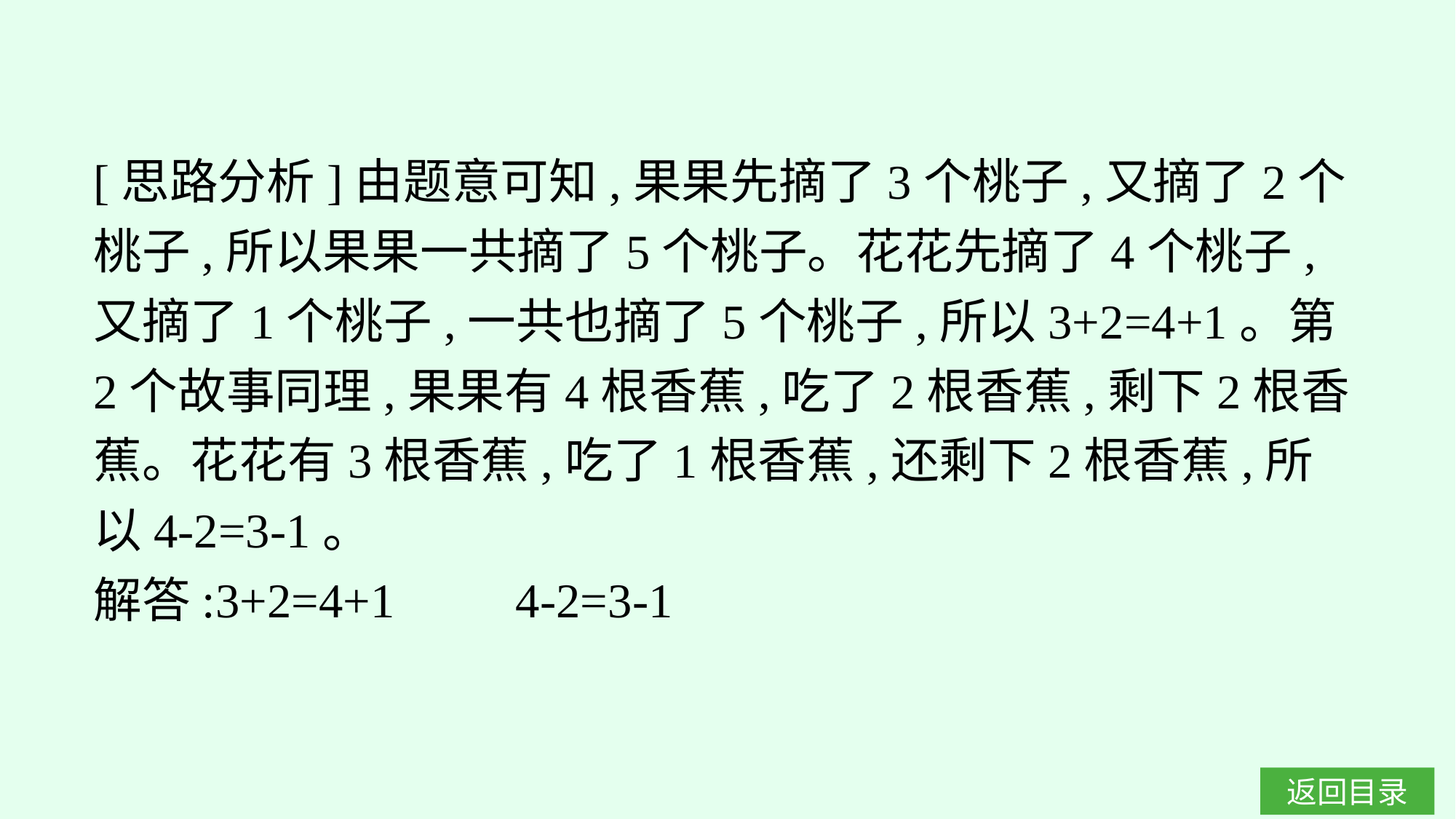

[思路分析]由题意可知,果果先摘了3个桃子,又摘了2个桃子,所以果果一共摘了5个桃子。花花先摘了4个桃子,又摘了1个桃子,一共也摘了5个桃子,所以3+2=4+1。第2个故事同理,果果有4根香蕉,吃了2根香蕉,剩下2根香蕉。花花有3根香蕉,吃了1根香蕉,还剩下2根香蕉,所以4-2=3-1。
解答:3+2=4+1　　4-2=3-1